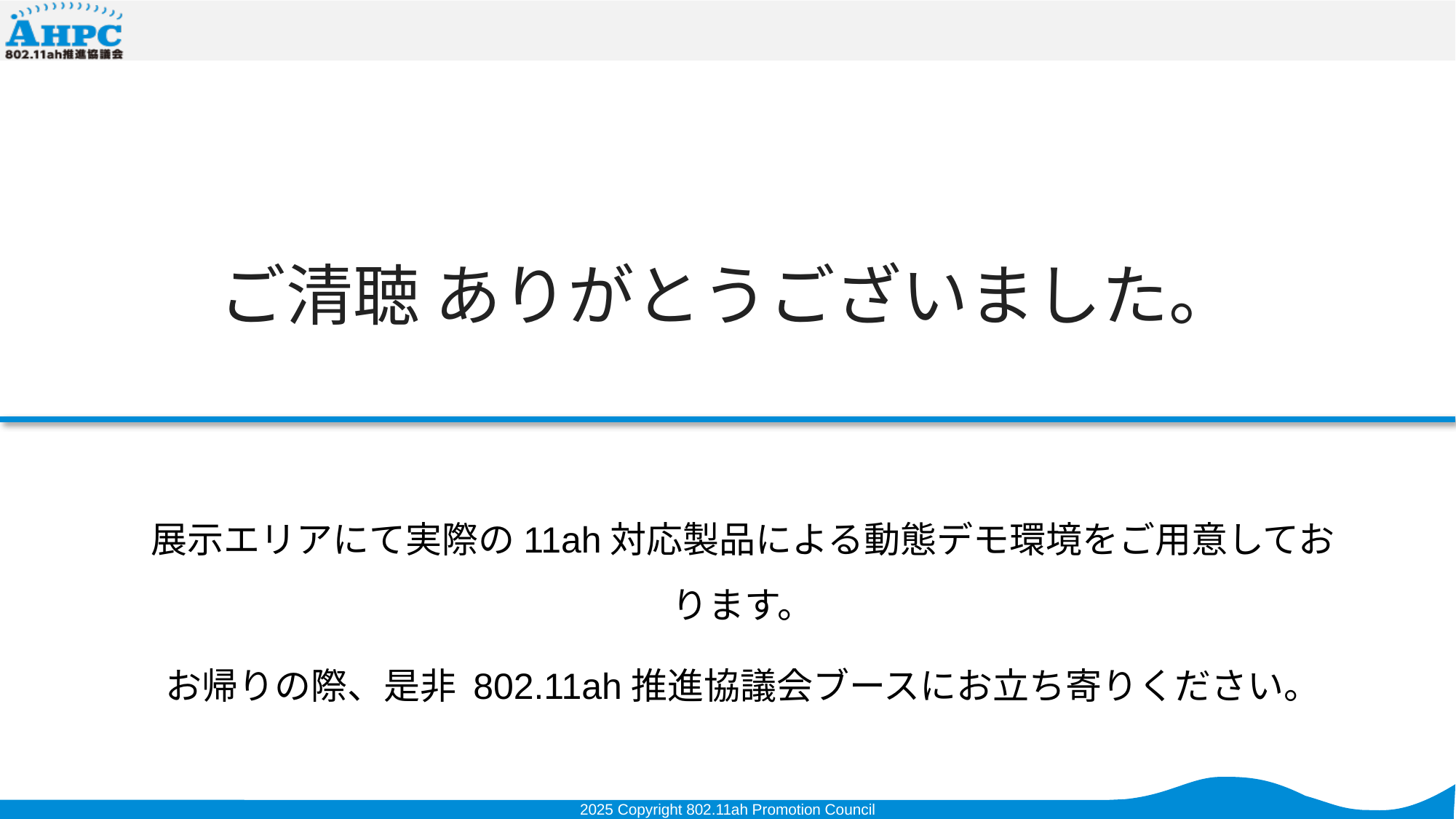

# ご清聴 ありがとうございました。
展示エリアにて実際の11ah対応製品による動態デモ環境をご用意しております。
お帰りの際、是非 802.11ah推進協議会ブースにお立ち寄りください。